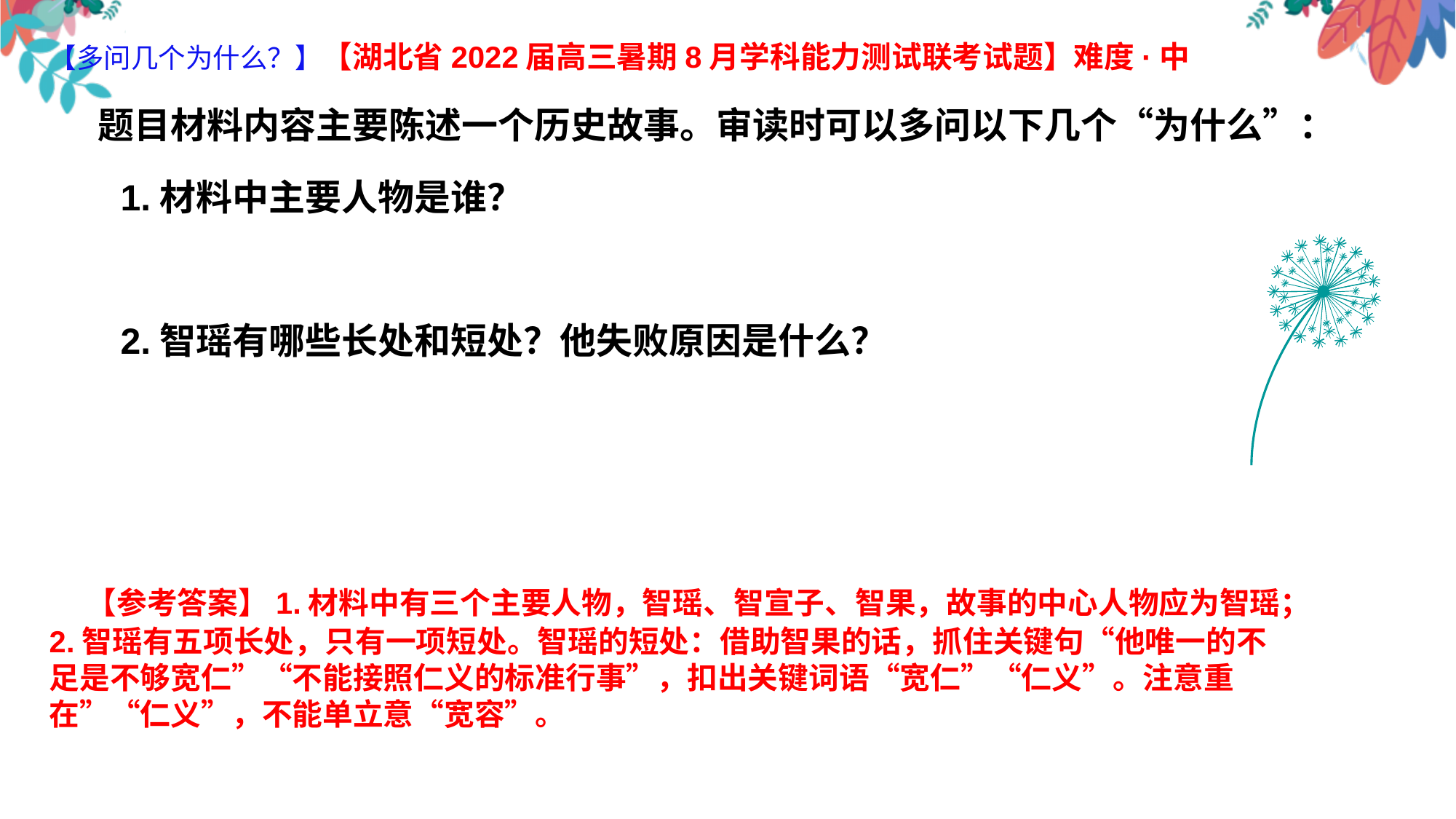

【多问几个为什么？】【湖北省2022届高三暑期8月学科能力测试联考试题】难度·中
      题目材料内容主要陈述一个历史故事。审读时可以多问以下几个“为什么”：
       1.材料中主要人物是谁？

       2.智瑶有哪些长处和短处？他失败原因是什么？

   【参考答案】1.材料中有三个主要人物，智瑶、智宣子、智果，故事的中心人物应为智瑶；
2.智瑶有五项长处，只有一项短处。智瑶的短处：借助智果的话，抓住关键句“他唯一的不足是不够宽仁”“不能接照仁义的标准行事”，扣出关键词语“宽仁”“仁义”。注意重在”“仁义”，不能单立意“宽容”。